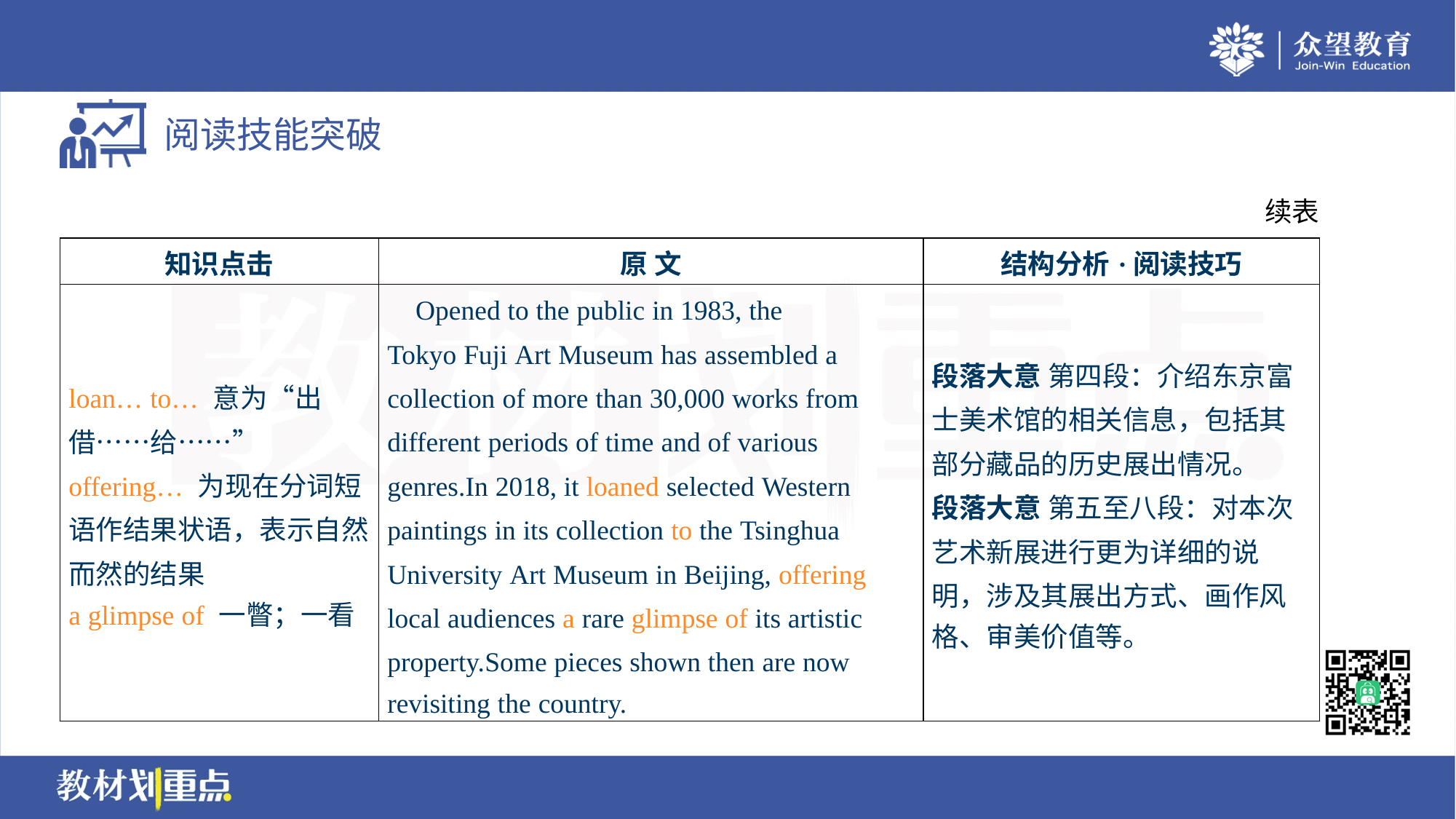

续表
| 知识点击 | 原 文 | 结构分析·阅读技巧 |
| --- | --- | --- |
| loan… to… 意为“出 借……给……” offering… 为现在分词短 语作结果状语，表示自然 而然的结果 a glimpse of 一瞥；一看 | Opened to the public in 1983, the Tokyo Fuji Art Museum has assembled a collection of more than 30,000 works from different periods of time and of various genres.In 2018, it loaned selected Western paintings in its collection to the Tsinghua University Art Museum in Beijing, offering local audiences a rare glimpse of its artistic property.Some pieces shown then are now revisiting the country. | 段落大意 第四段：介绍东京富 士美术馆的相关信息，包括其 部分藏品的历史展出情况。 段落大意 第五至八段：对本次 艺术新展进行更为详细的说 明，涉及其展出方式、画作风 格、审美价值等。 |